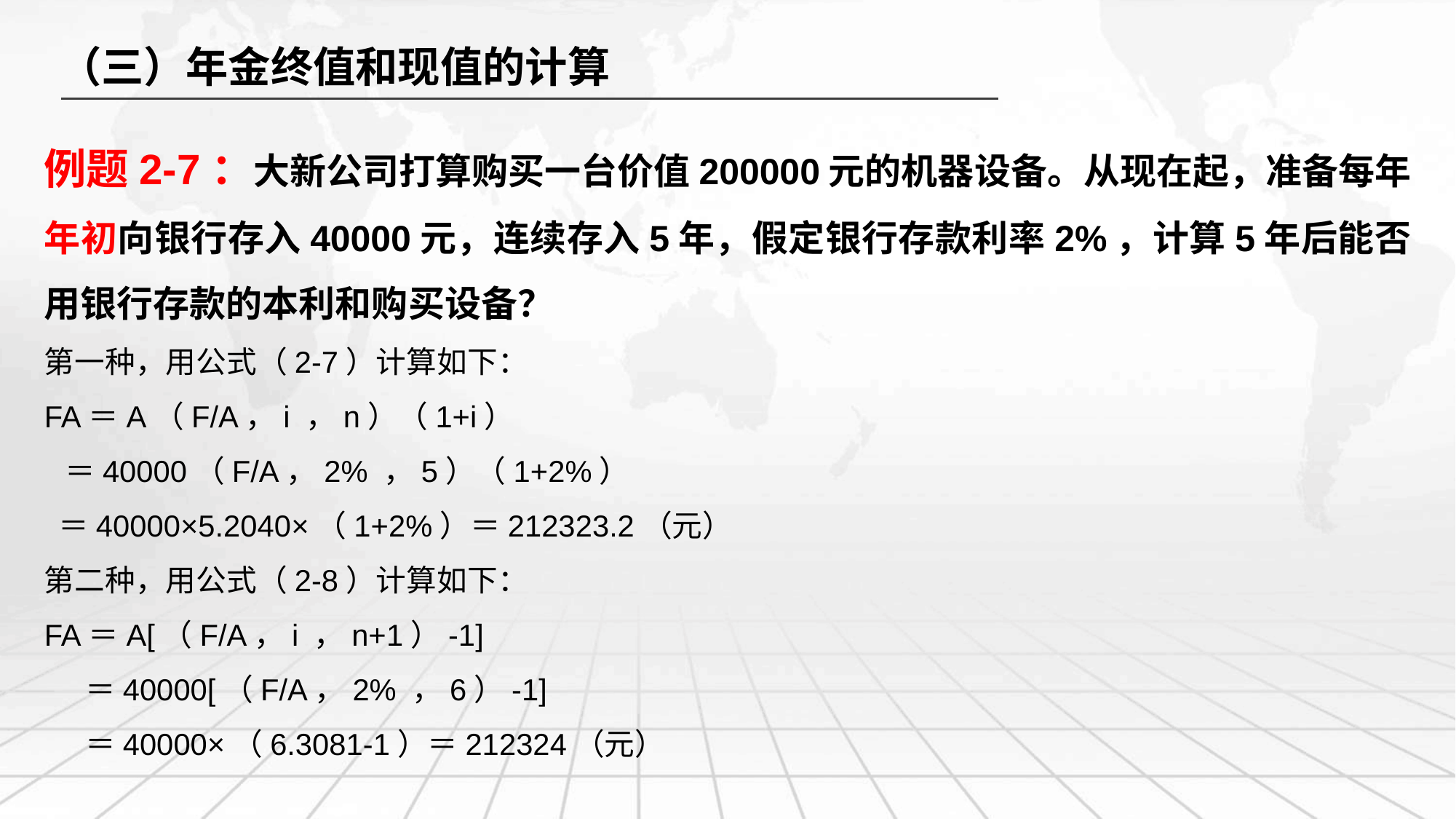

（三）年金终值和现值的计算
例题2-7：大新公司打算购买一台价值200000元的机器设备。从现在起，准备每年年初向银行存入40000元，连续存入5年，假定银行存款利率2%，计算5年后能否用银行存款的本利和购买设备？
第一种，用公式（2-7）计算如下：
FA＝A（F/A，i ，n）（1+i）
  ＝40000（F/A，2% ，5）（1+2%）
 ＝40000×5.2040×（1+2%）＝212323.2（元）
第二种，用公式（2-8）计算如下：
FA＝A[（F/A，i ，n+1）-1]
     ＝40000[（F/A，2% ，6）-1]
     ＝40000×（6.3081-1）＝212324（元）